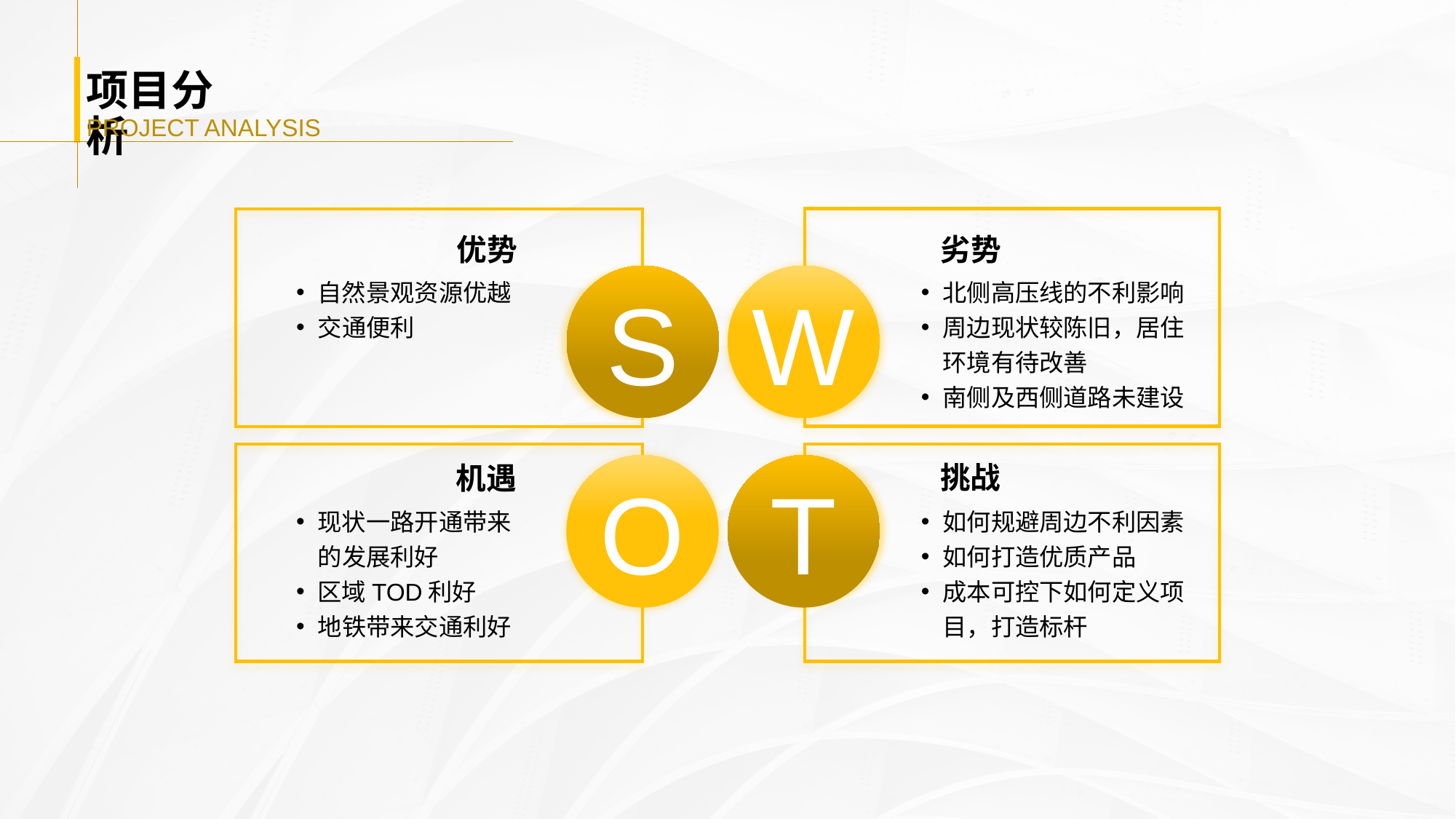

项目分析
PROJECT ANALYSIS

优势
劣势
S
W
自然景观资源优越
交通便利
北侧高压线的不利影响
周边现状较陈旧，居住环境有待改善
南侧及西侧道路未建设

O
T
挑战
机遇
现状一路开通带来的发展利好
区域TOD利好
地铁带来交通利好
如何规避周边不利因素
如何打造优质产品
成本可控下如何定义项目，打造标杆